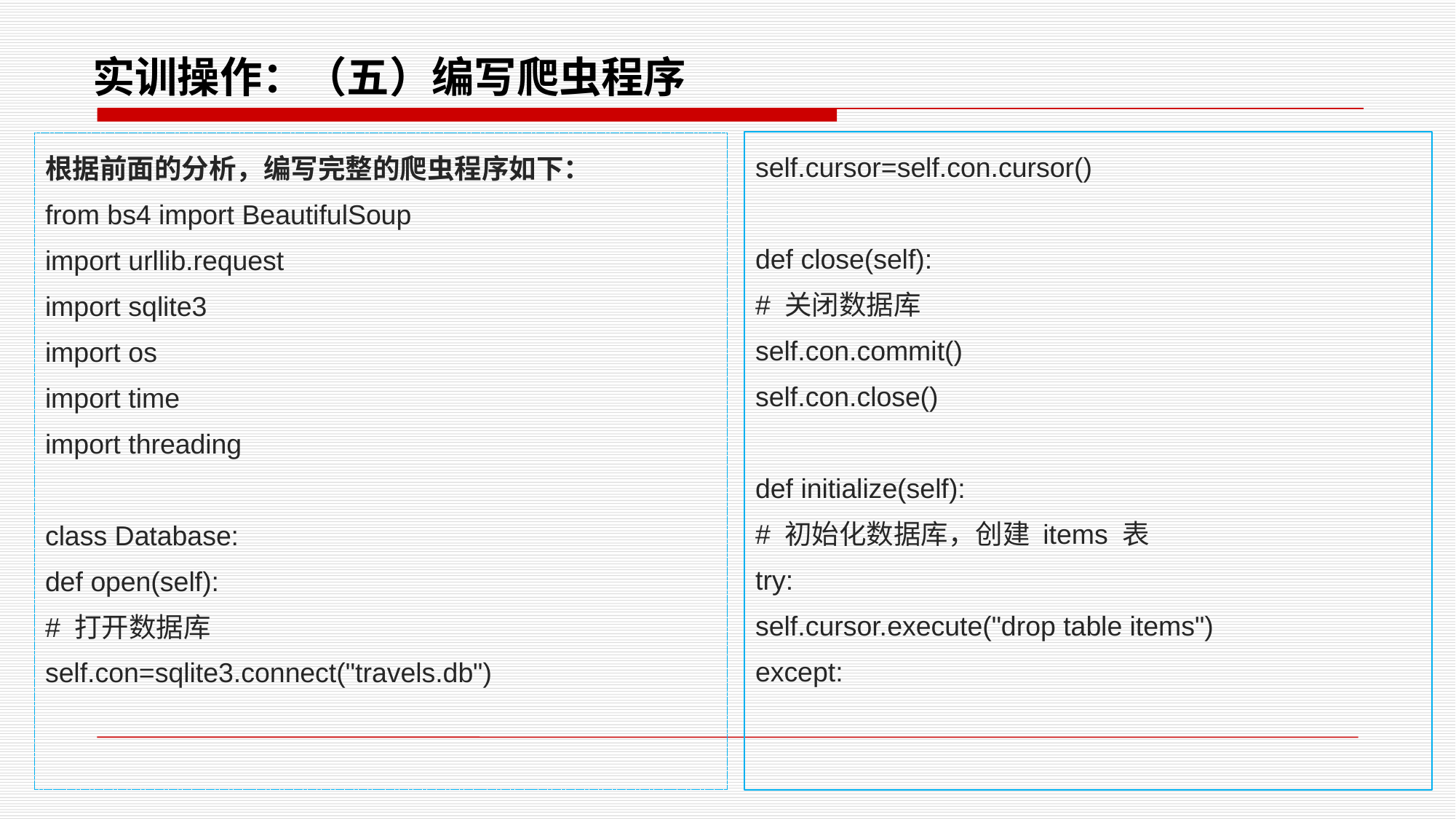

# 实训操作：（五）编写爬虫程序
self.cursor=self.con.cursor()

def close(self):
# 关闭数据库
self.con.commit()
self.con.close()

def initialize(self):
# 初始化数据库，创建 items 表
try:
self.cursor.execute("drop table items")
except:
根据前面的分析，编写完整的爬虫程序如下：
from bs4 import BeautifulSoup
import urllib.request
import sqlite3
import os
import time
import threading

class Database:
def open(self):
# 打开数据库
self.con=sqlite3.connect("travels.db")